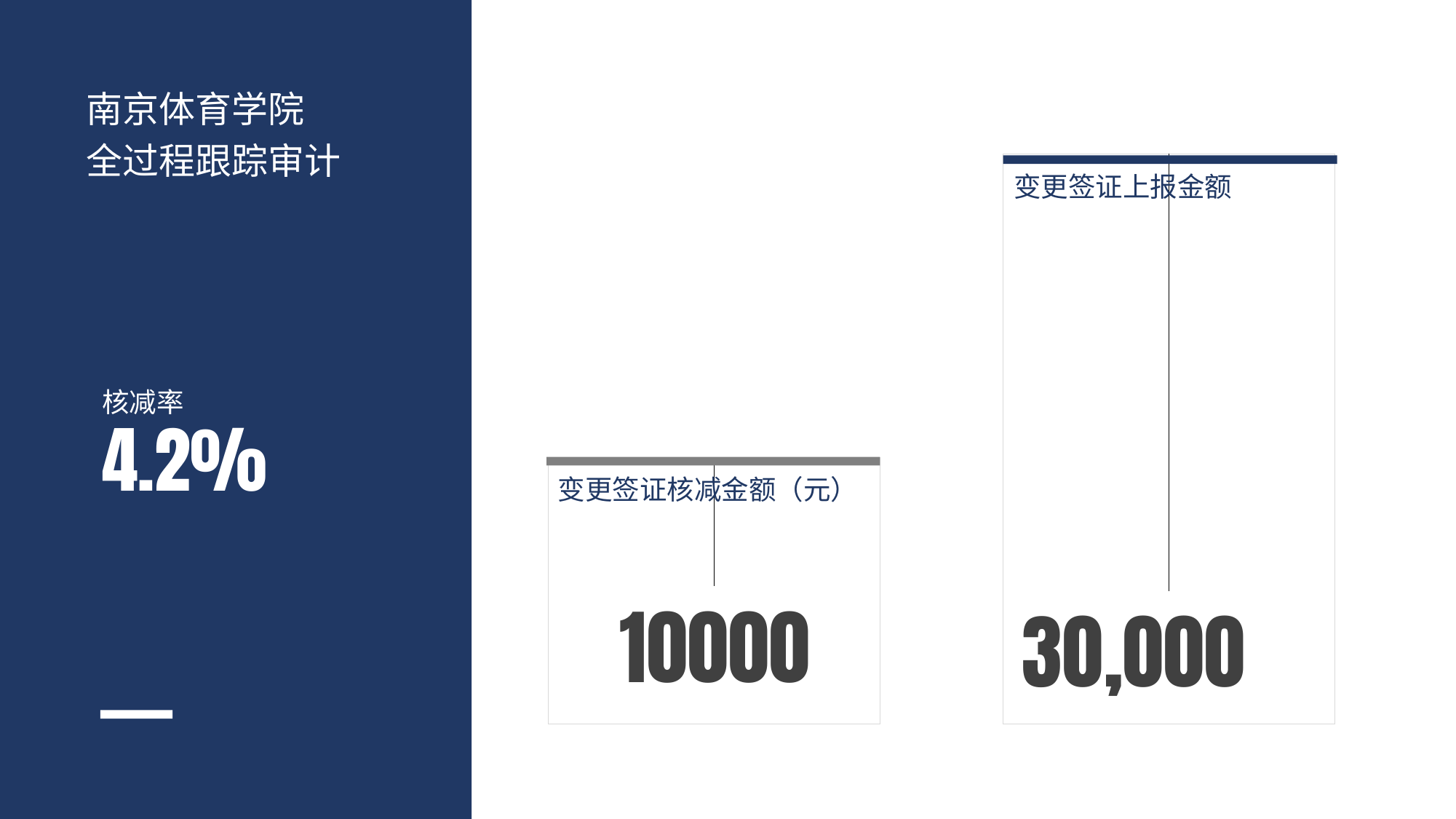

### Chart

| Category | 11年 | 12年 |
|---|---|---|
| 类别 1 | 14000.0 | 30000.0 |
南京体育学院
全过程跟踪审计

变更签证上报金额
核减率
4.2%

变更签证核减金额（元）